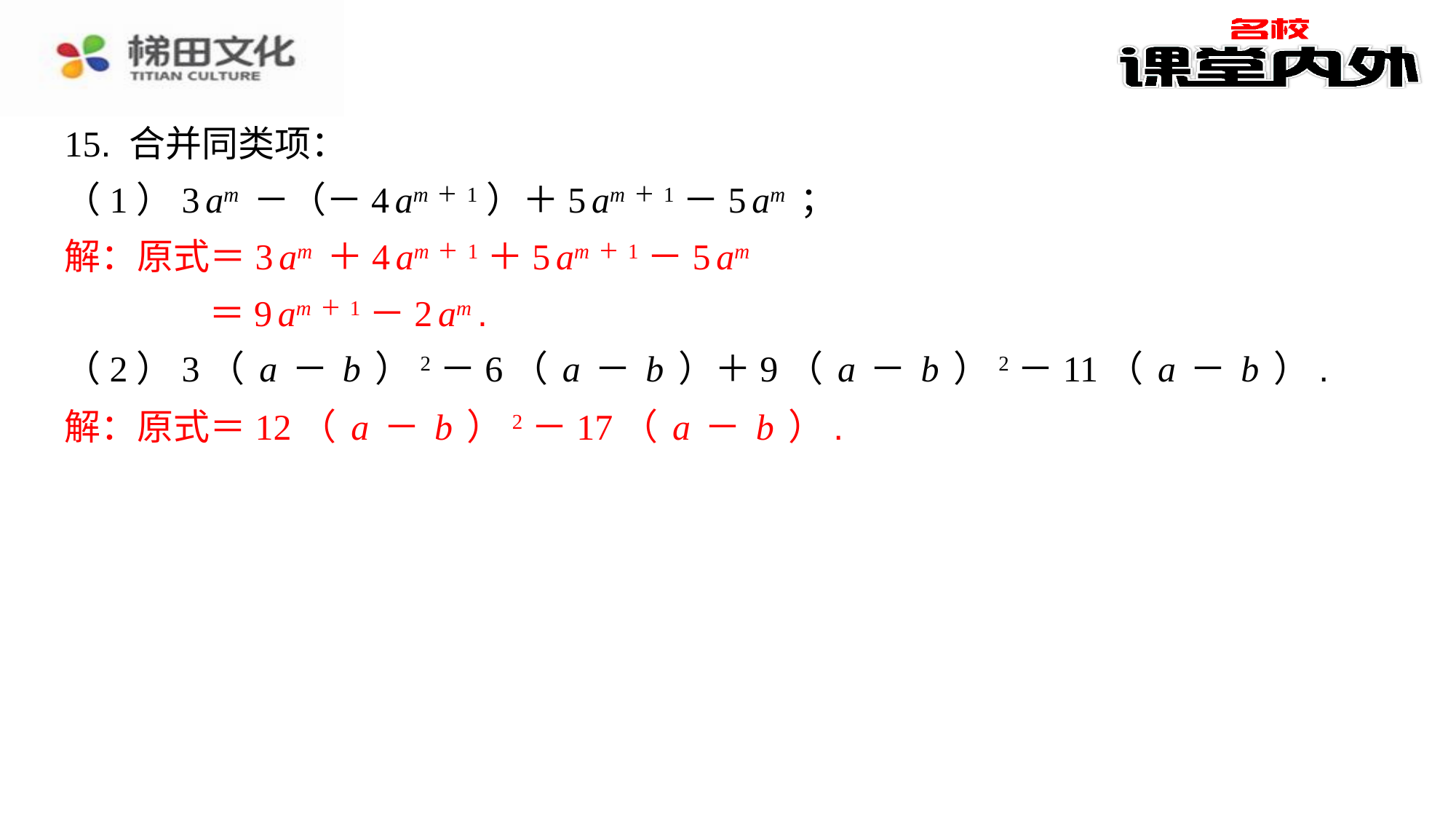

15. 合并同类项：
（1）3am－（－4am＋1）＋5am＋1－5am；
解：原式＝3am＋4am＋1＋5am＋1－5am
＝9am＋1－2am.
（2）3（a－b）2－6（a－b）＋9（a－b）2－11（a－b）.
解：原式＝12（a－b）2－17（a－b）.
解：原式＝3am＋4am＋1＋5am＋1－5am
＝9am＋1－2am.
解：原式＝12（a－b）2－17（a－b）.